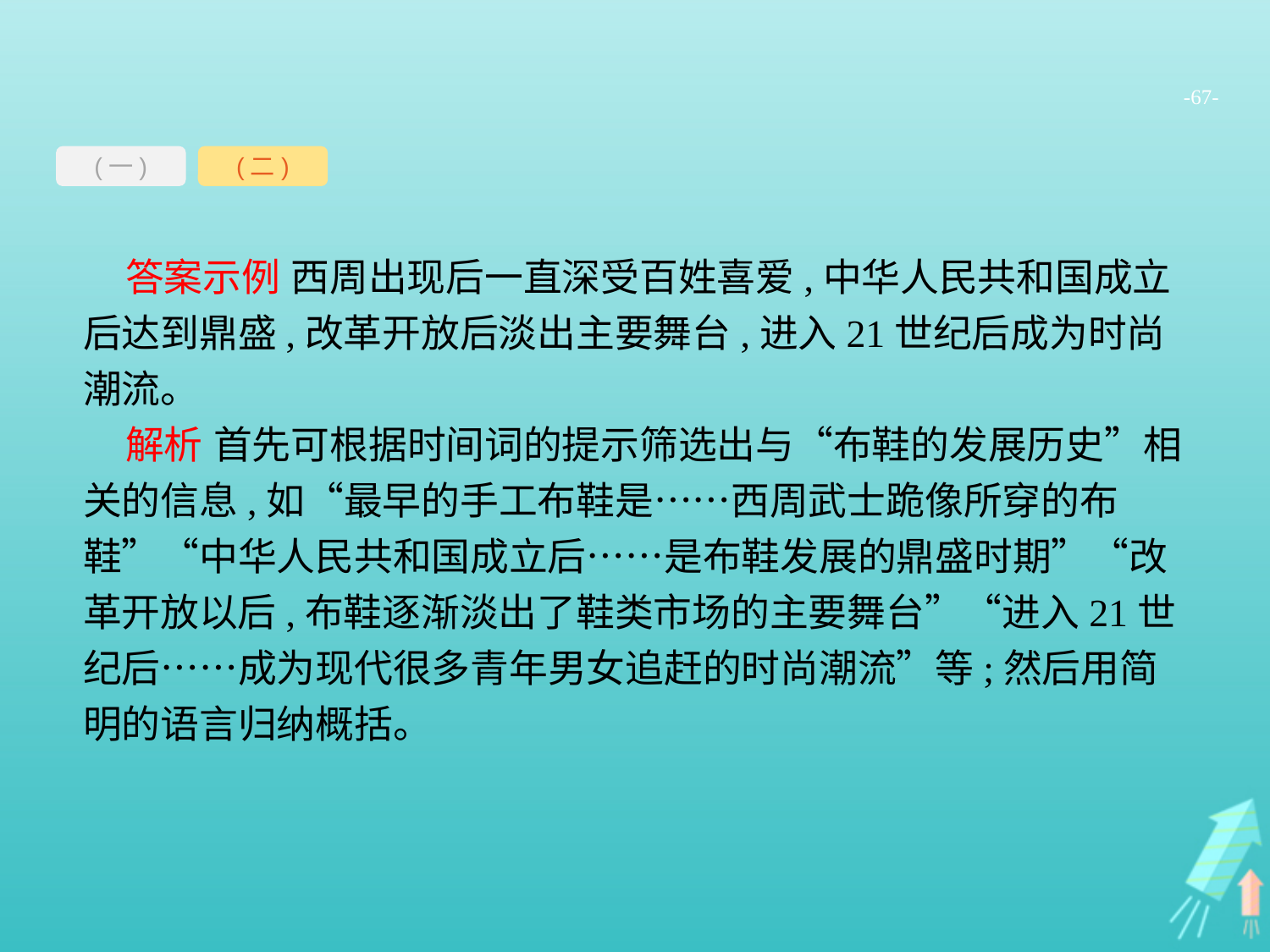

-67-
(一)
(二)
答案示例 西周出现后一直深受百姓喜爱,中华人民共和国成立后达到鼎盛,改革开放后淡出主要舞台,进入21世纪后成为时尚潮流。
解析 首先可根据时间词的提示筛选出与“布鞋的发展历史”相关的信息,如“最早的手工布鞋是……西周武士跪像所穿的布鞋”“中华人民共和国成立后……是布鞋发展的鼎盛时期”“改革开放以后,布鞋逐渐淡出了鞋类市场的主要舞台”“进入21世纪后……成为现代很多青年男女追赶的时尚潮流”等;然后用简明的语言归纳概括。